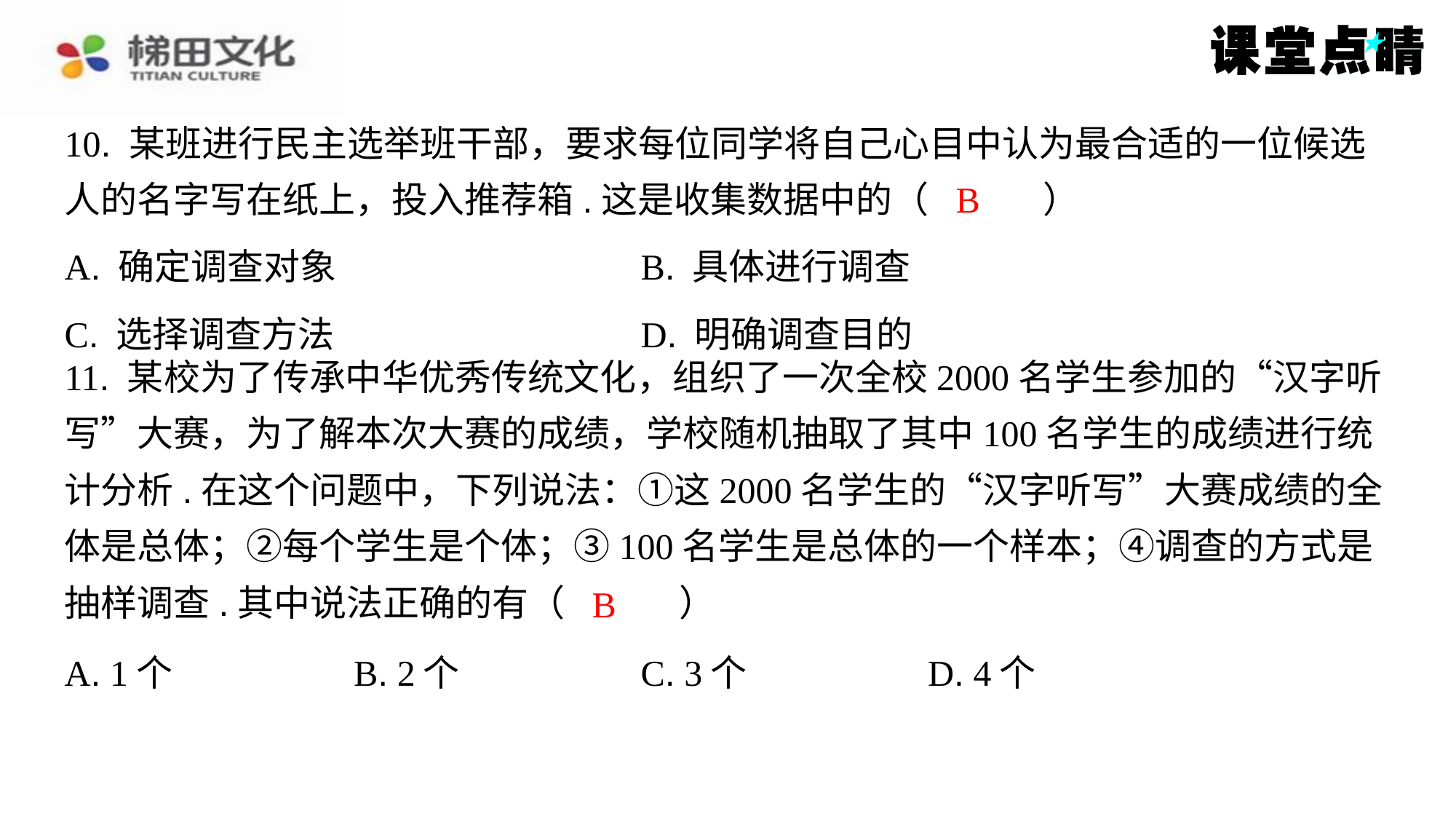

10. 某班进行民主选举班干部，要求每位同学将自己心目中认为最合适的一位候选
人的名字写在纸上，投入推荐箱.这是收集数据中的（　B　）
B
| A. 确定调查对象 | B. 具体进行调查 |
| --- | --- |
| C. 选择调查方法 | D. 明确调查目的 |
11. 某校为了传承中华优秀传统文化，组织了一次全校2000名学生参加的“汉字听
写”大赛，为了解本次大赛的成绩，学校随机抽取了其中100名学生的成绩进行统
计分析.在这个问题中，下列说法：①这2000名学生的“汉字听写”大赛成绩的全
体是总体；②每个学生是个体；③100名学生是总体的一个样本；④调查的方式是
抽样调查.其中说法正确的有（　B　）
B
| A. 1个 | B. 2个 | C. 3个 | D. 4个 |
| --- | --- | --- | --- |